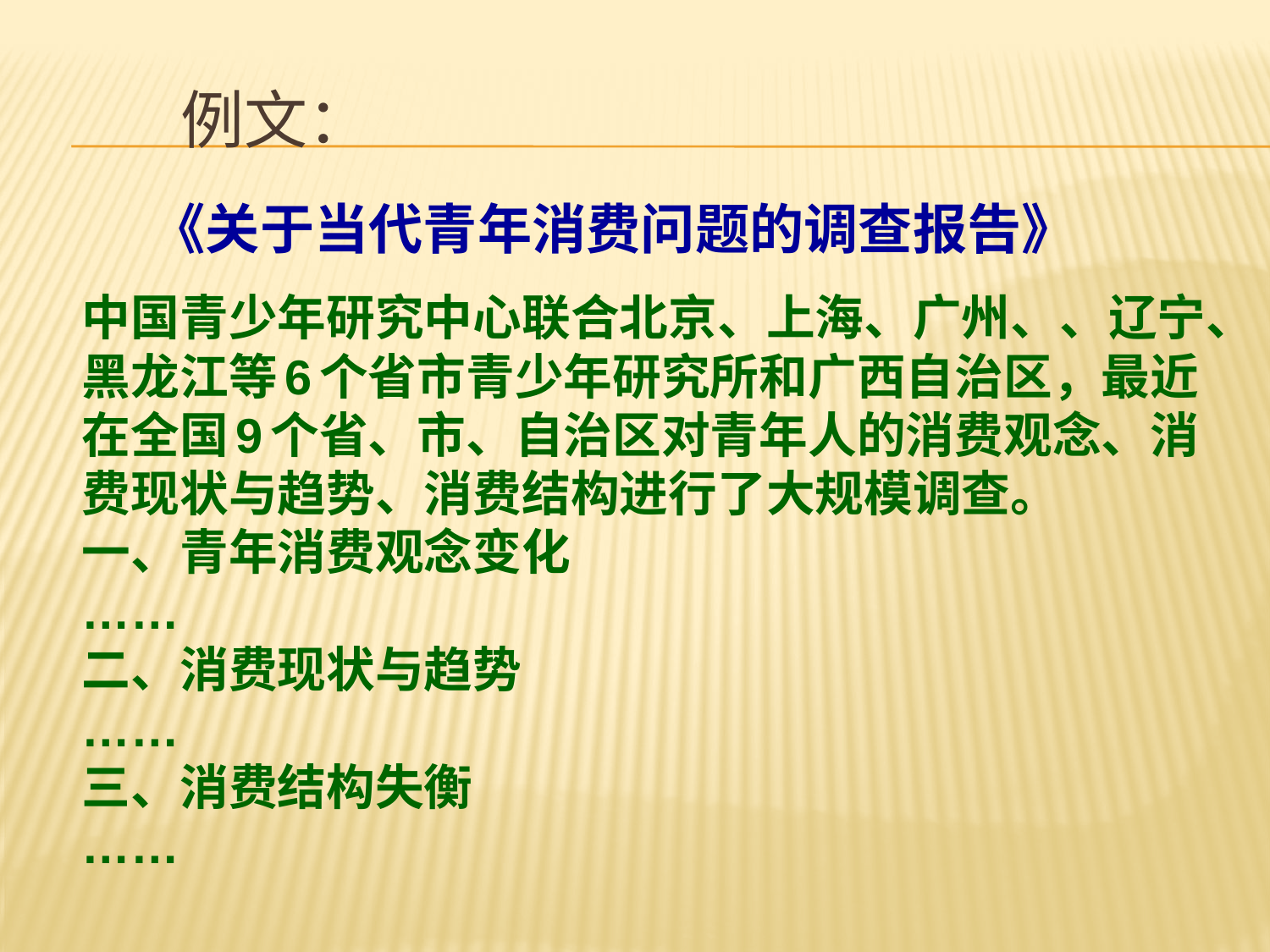

# 例文：
《关于当代青年消费问题的调查报告》
中国青少年研究中心联合北京、上海、广州、、辽宁、黑龙江等6个省市青少年研究所和广西自治区，最近在全国9个省、市、自治区对青年人的消费观念、消费现状与趋势、消费结构进行了大规模调查。
一、青年消费观念变化
……
二、消费现状与趋势
……
三、消费结构失衡
……